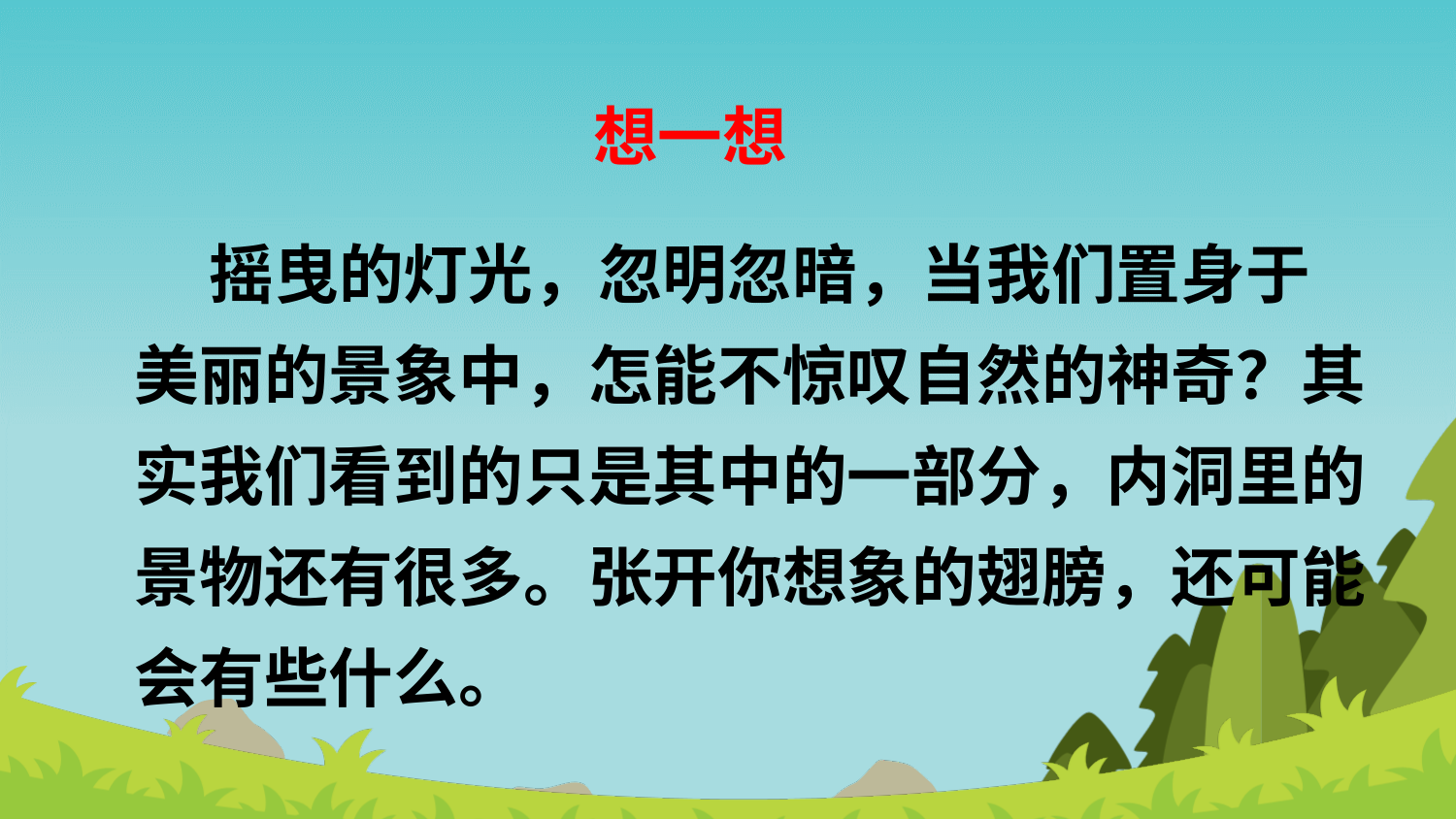

想一想
    摇曳的灯光，忽明忽暗，当我们置身于美丽的景象中，怎能不惊叹自然的神奇？其实我们看到的只是其中的一部分，内洞里的景物还有很多。张开你想象的翅膀，还可能会有些什么。